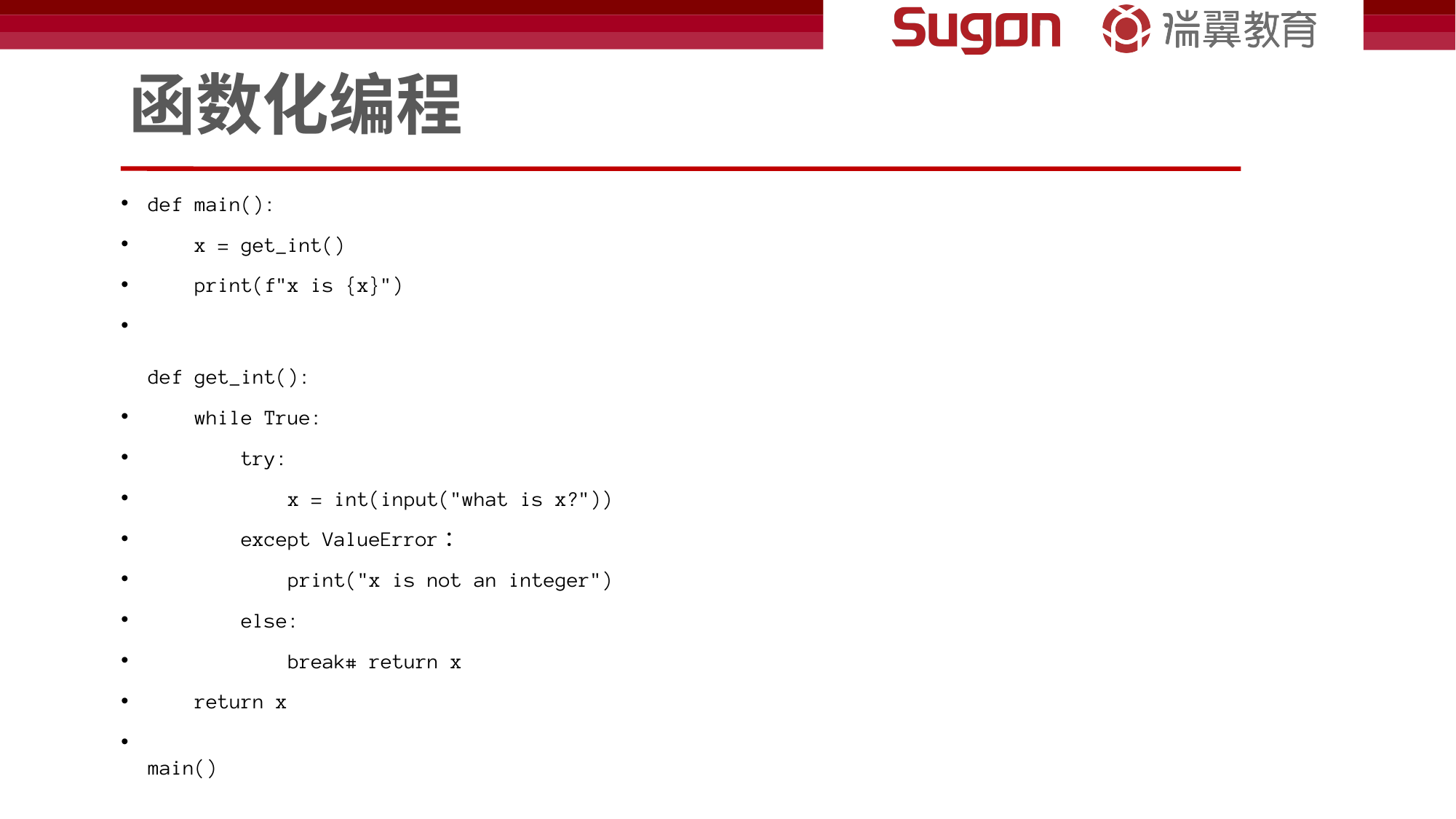

# 函数化编程
def main():
    x = get_int()
    print(f"x is {x}")
def get_int():
    while True:
        try:
            x = int(input("what is x?"))
        except ValueError：
            print("x is not an integer")
        else:
            break# return x
    return x
main()